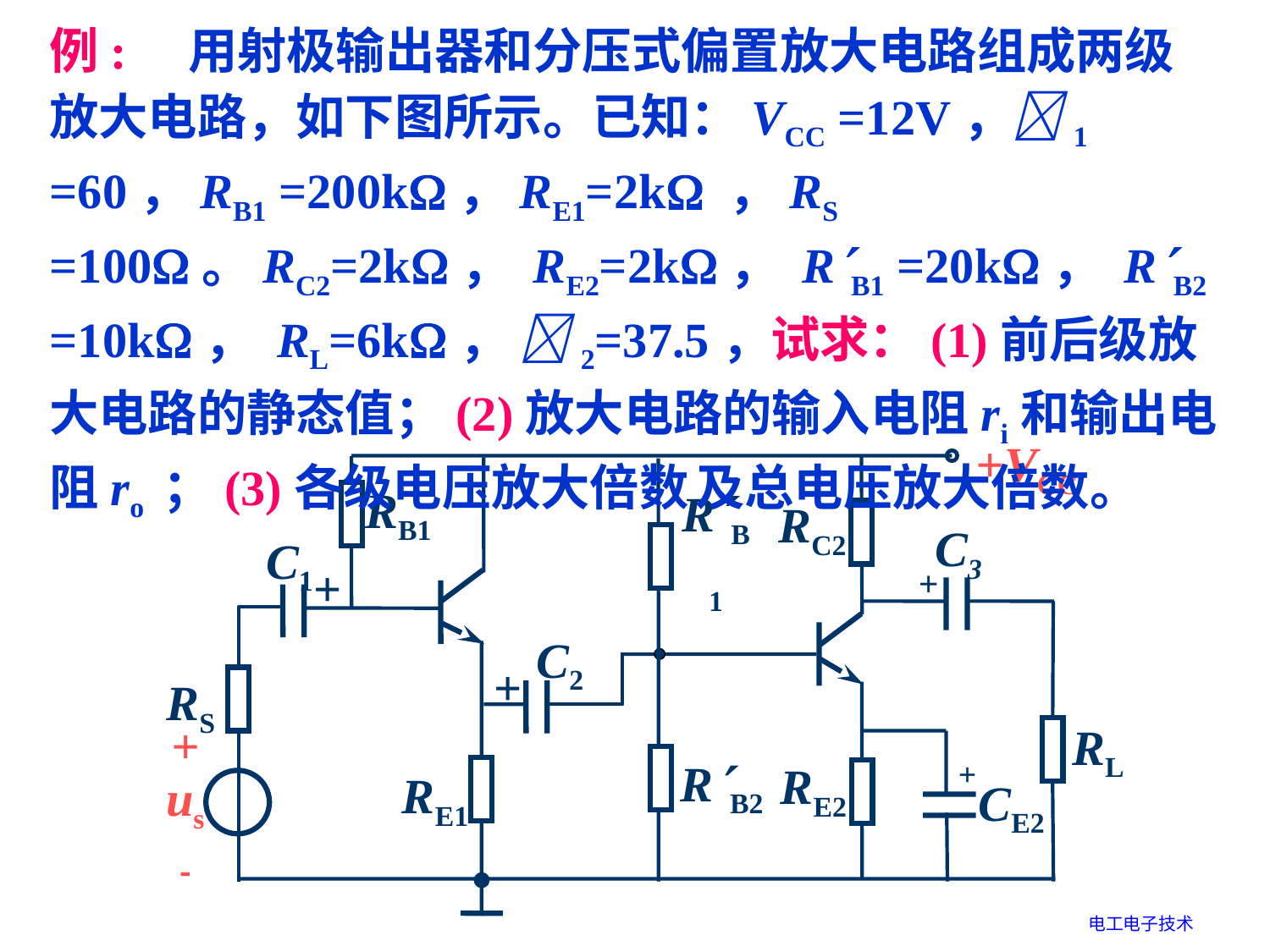

例:    用射极输出器和分压式偏置放大电路组成两级放大电路，如下图所示。已知：VCC =12V，β1 =60，RB1 =200kΩ，RE1=2kΩ ，RS =100Ω。RC2=2kΩ， RE2=2kΩ， R′B1 =20kΩ， R′B2 =10kΩ， RL=6kΩ， β2=37.5，试求：(1)前后级放大电路的静态值；(2)放大电路的输入电阻ri和输出电阻ro ；(3)各级电压放大倍数 及总电压放大倍数。
+VCC

RB1

RC2

C3
R′B1
C1

+
+

C2

+

RS

RL

+
us
−
R′B2

+

RE2

RE1

CE2

电工电子技术